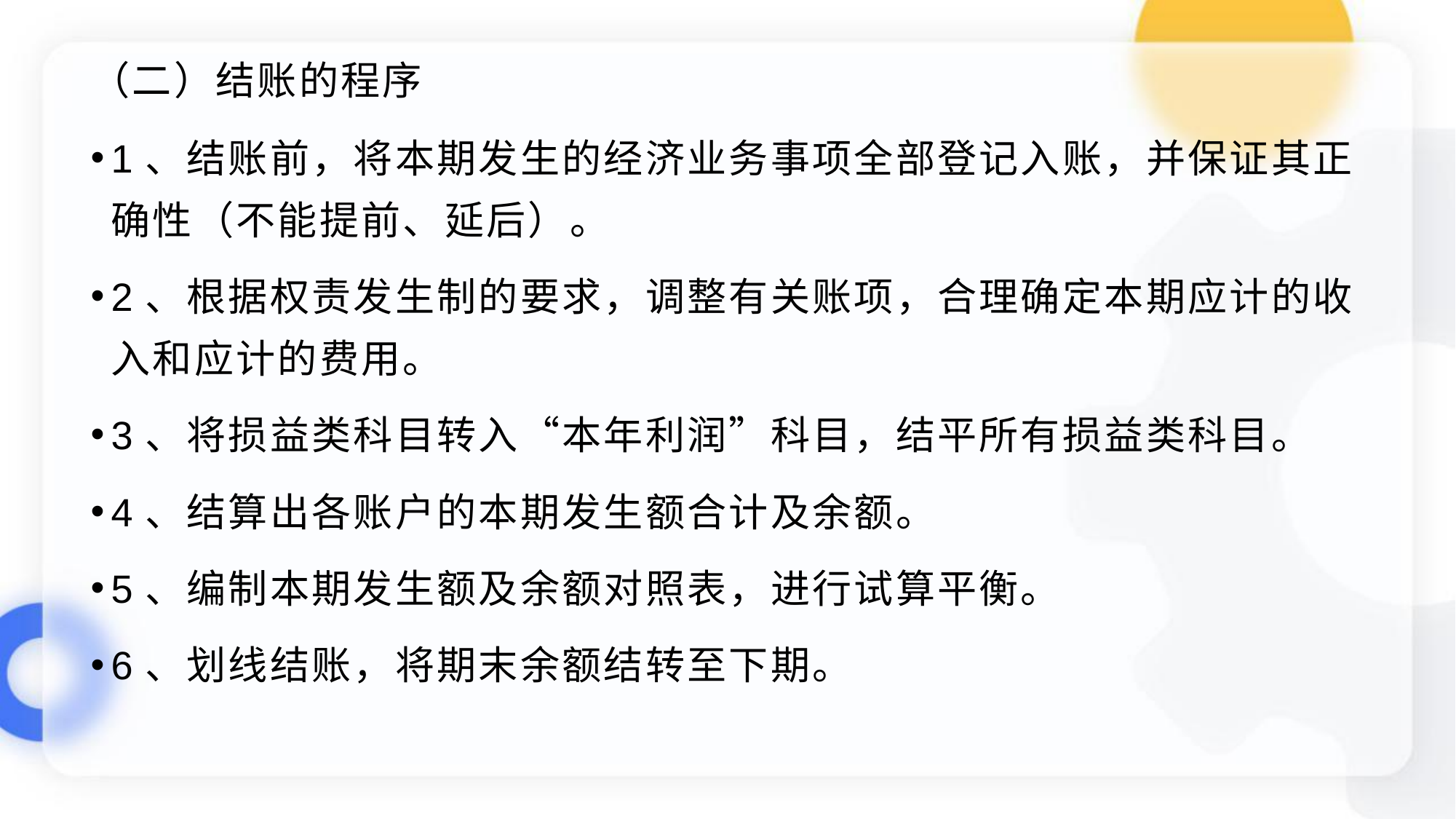

# （二）结账的程序
1、结账前，将本期发生的经济业务事项全部登记入账，并保证其正确性（不能提前、延后）。
2、根据权责发生制的要求，调整有关账项，合理确定本期应计的收入和应计的费用。
3、将损益类科目转入“本年利润”科目，结平所有损益类科目。
4、结算出各账户的本期发生额合计及余额。
5、编制本期发生额及余额对照表，进行试算平衡。
6、划线结账，将期末余额结转至下期。